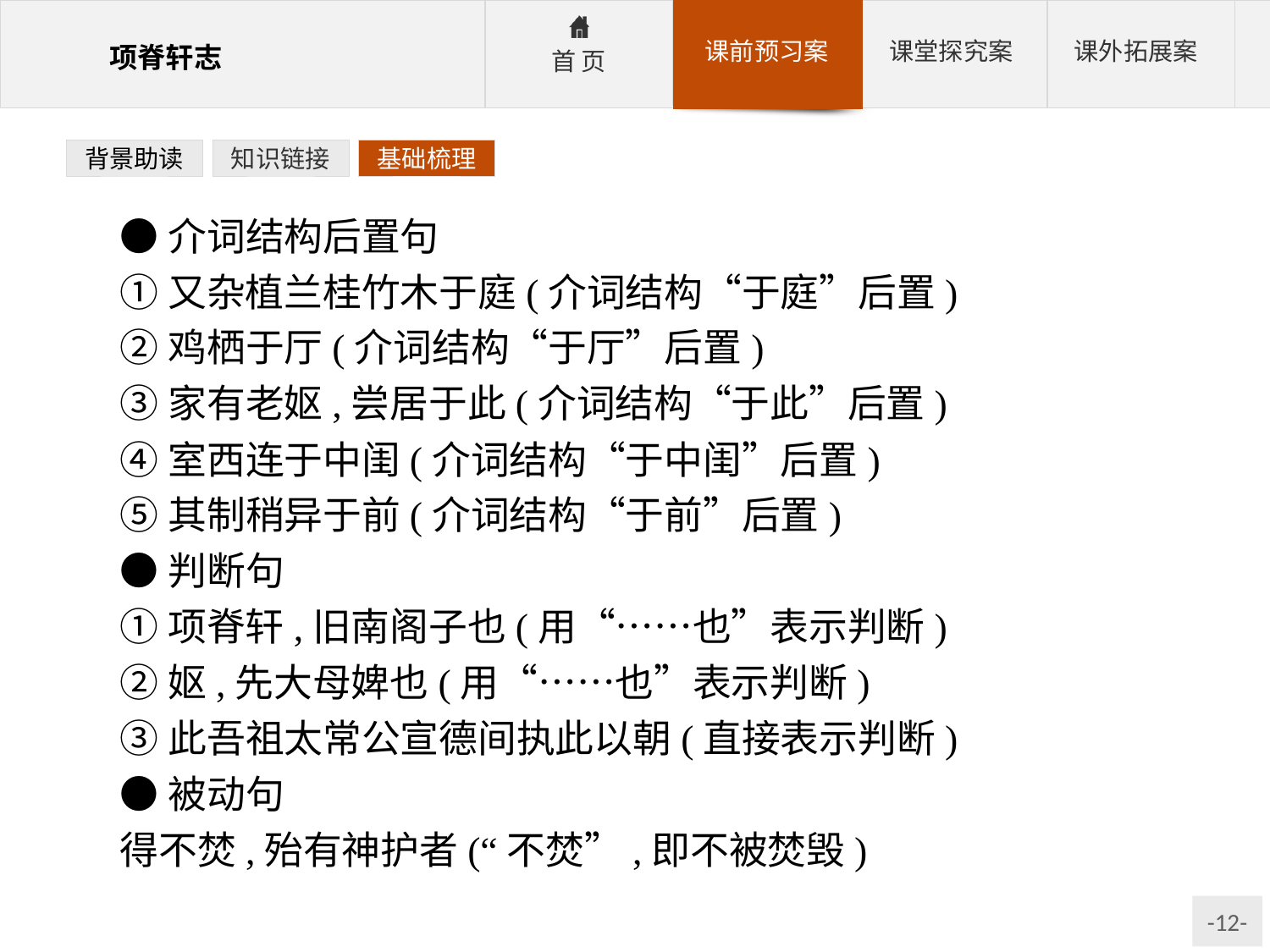

背景助读
知识链接
基础梳理
●介词结构后置句
①又杂植兰桂竹木于庭(介词结构“于庭”后置)
②鸡栖于厅(介词结构“于厅”后置)
③家有老妪,尝居于此(介词结构“于此”后置)
④室西连于中闺(介词结构“于中闺”后置)
⑤其制稍异于前(介词结构“于前”后置)
●判断句
①项脊轩,旧南阁子也(用“……也”表示判断)
②妪,先大母婢也(用“……也”表示判断)
③此吾祖太常公宣德间执此以朝(直接表示判断)
●被动句
得不焚,殆有神护者(“不焚”,即不被焚毁)